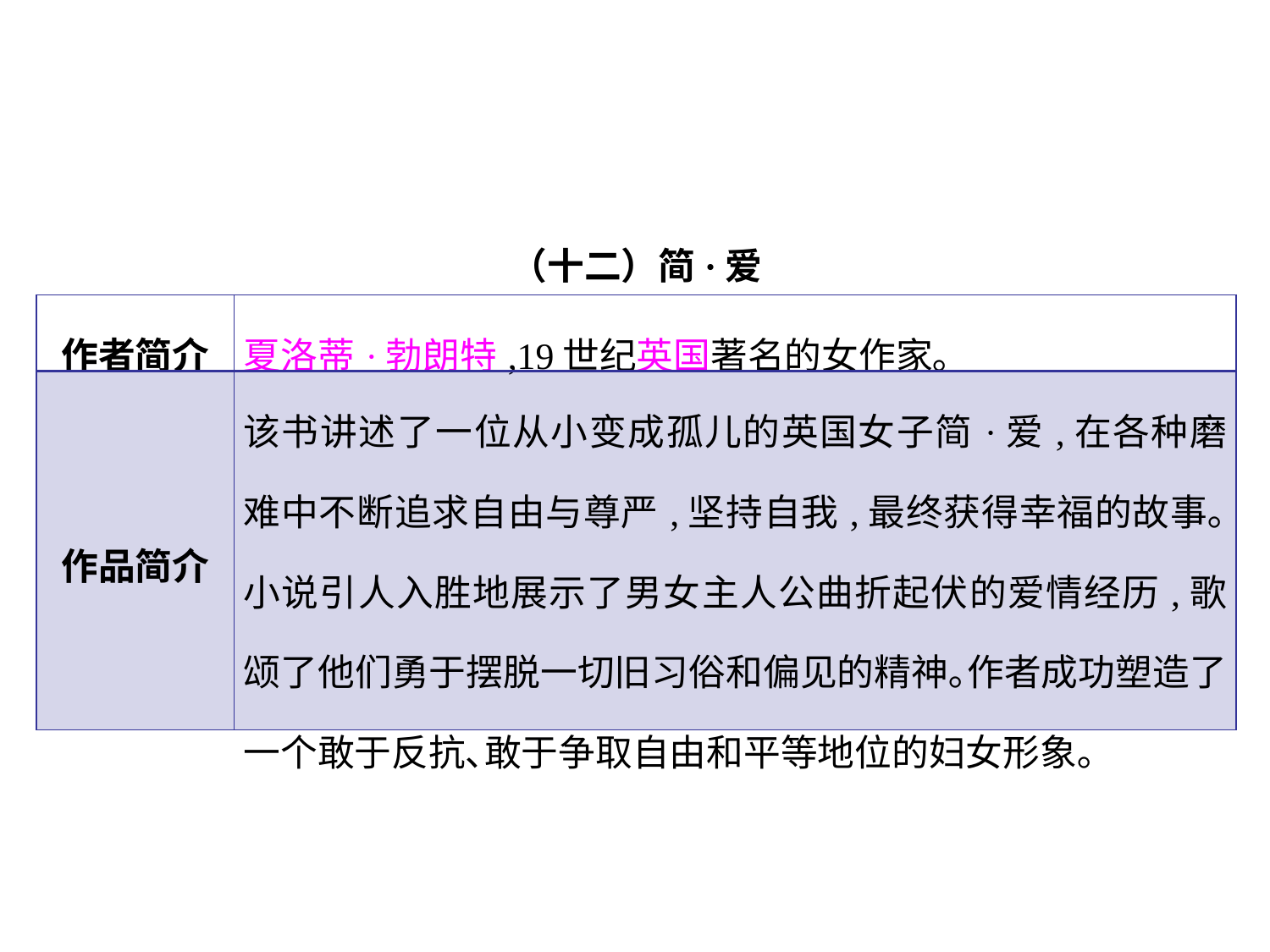

（十二）简·爱
| 作者简介 | 夏洛蒂·勃朗特,19世纪英国著名的女作家｡ |
| --- | --- |
| 作品简介 | 该书讲述了一位从小变成孤儿的英国女子简·爱,在各种磨难中不断追求自由与尊严,坚持自我,最终获得幸福的故事｡小说引人入胜地展示了男女主人公曲折起伏的爱情经历,歌颂了他们勇于摆脱一切旧习俗和偏见的精神｡作者成功塑造了一个敢于反抗､敢于争取自由和平等地位的妇女形象｡ |